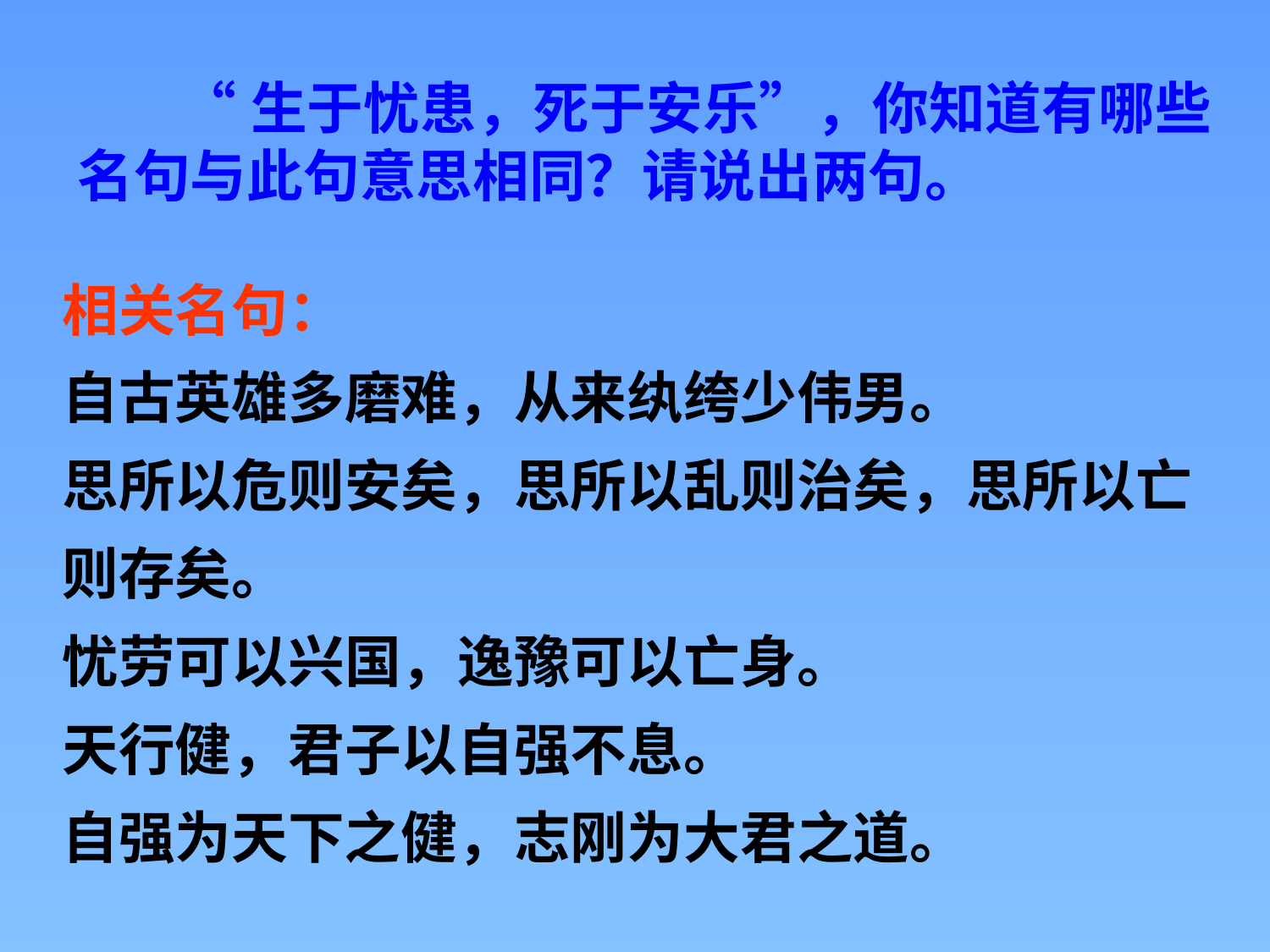

“生于忧患，死于安乐”，你知道有哪些名句与此句意思相同？请说出两句。
相关名句：
自古英雄多磨难，从来纨绔少伟男。
思所以危则安矣，思所以乱则治矣，思所以亡则存矣。
忧劳可以兴国，逸豫可以亡身。
天行健，君子以自强不息。
自强为天下之健，志刚为大君之道。